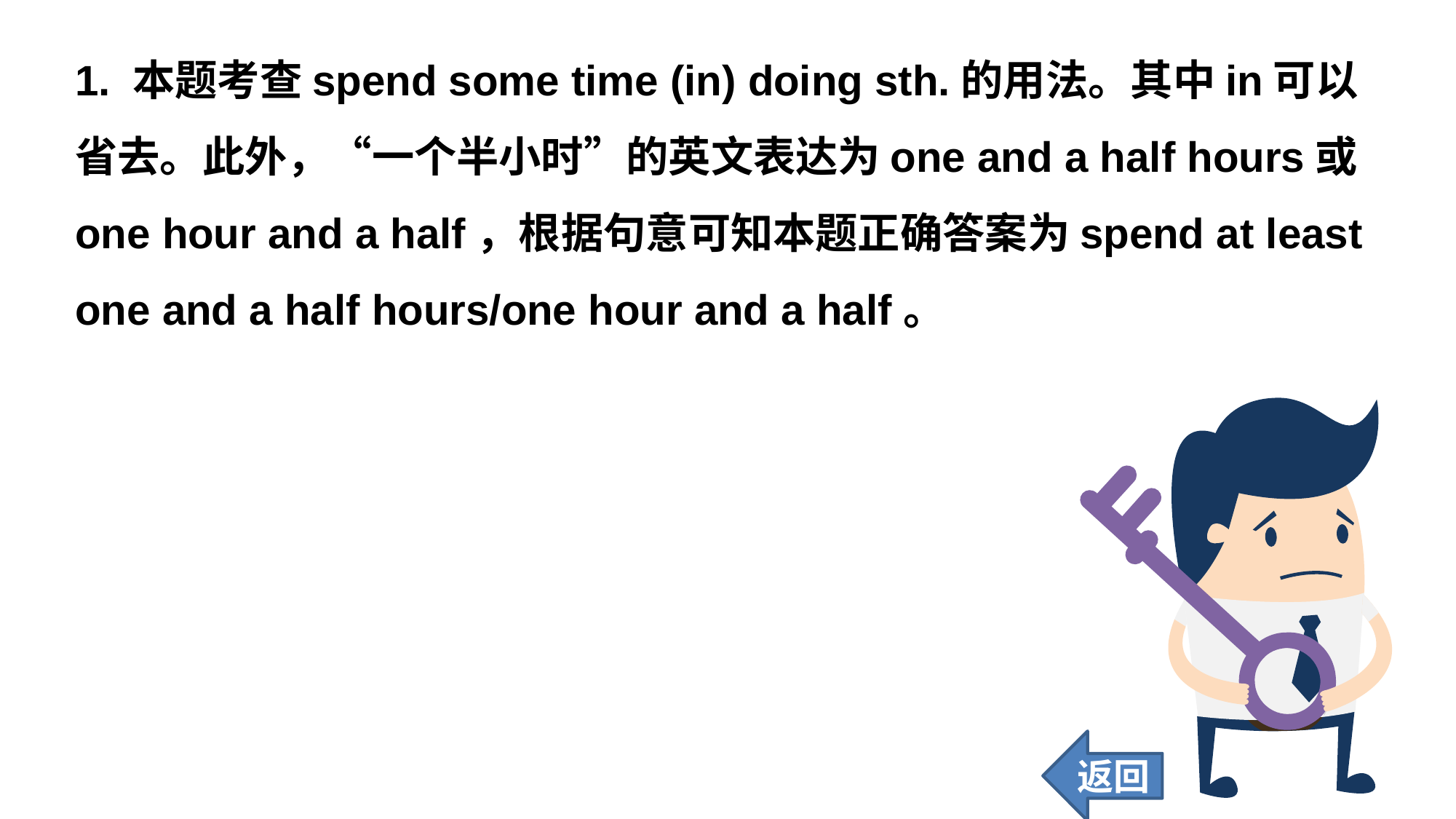

1. 本题考查spend some time (in) doing sth.的用法。其中in可以省去。此外，“一个半小时”的英文表达为one and a half hours或one hour and a half，根据句意可知本题正确答案为spend at least one and a half hours/one hour and a half。

返回
54